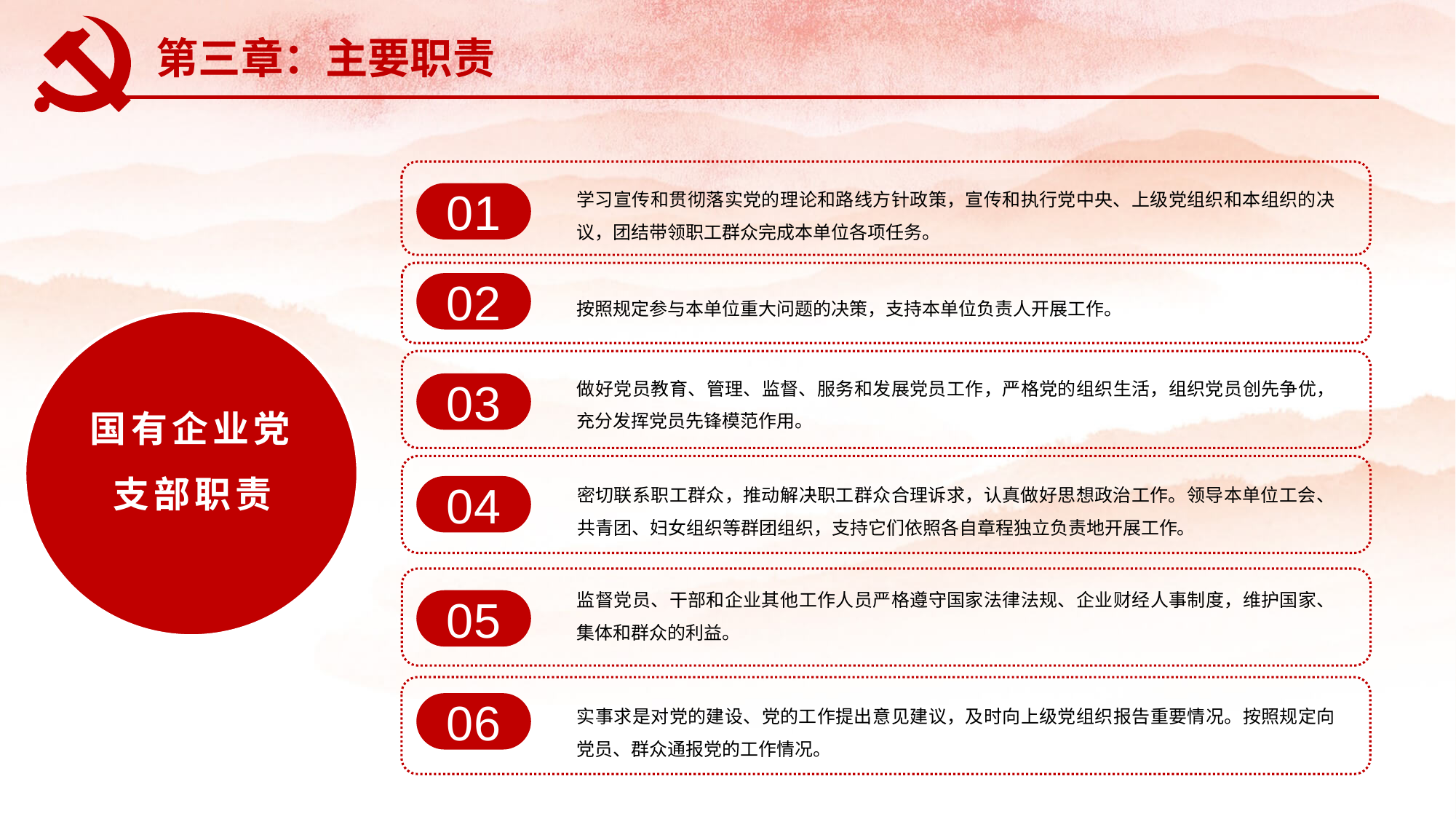

第三章：主要职责

学习宣传和贯彻落实党的理论和路线方针政策，宣传和执行党中央、上级党组织和本组织的决议，团结带领职工群众完成本单位各项任务。
01

按照规定参与本单位重大问题的决策，支持本单位负责人开展工作。
02

做好党员教育、管理、监督、服务和发展党员工作，严格党的组织生活，组织党员创先争优，充分发挥党员先锋模范作用。
03
国有企业党支部职责

密切联系职工群众，推动解决职工群众合理诉求，认真做好思想政治工作。领导本单位工会、共青团、妇女组织等群团组织，支持它们依照各自章程独立负责地开展工作。
04

监督党员、干部和企业其他工作人员严格遵守国家法律法规、企业财经人事制度，维护国家、集体和群众的利益。
05

实事求是对党的建设、党的工作提出意见建议，及时向上级党组织报告重要情况。按照规定向党员、群众通报党的工作情况。
06